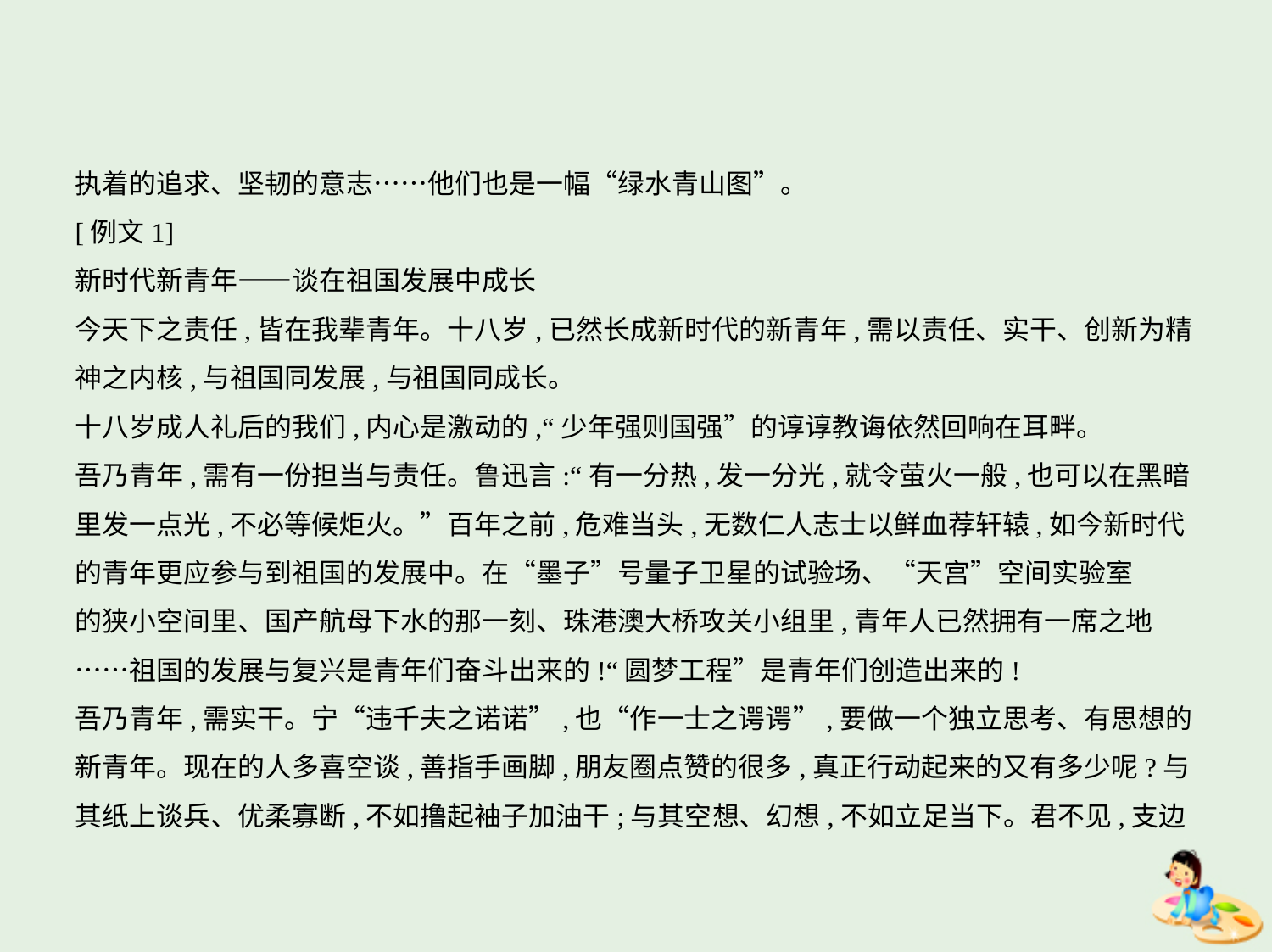

执着的追求、坚韧的意志……他们也是一幅“绿水青山图”。
[例文1]
新时代新青年——谈在祖国发展中成长
今天下之责任,皆在我辈青年。十八岁,已然长成新时代的新青年,需以责任、实干、创新为精
神之内核,与祖国同发展,与祖国同成长。
十八岁成人礼后的我们,内心是激动的,“少年强则国强”的谆谆教诲依然回响在耳畔。
吾乃青年,需有一份担当与责任。鲁迅言:“有一分热,发一分光,就令萤火一般,也可以在黑暗
里发一点光,不必等候炬火。”百年之前,危难当头,无数仁人志士以鲜血荐轩辕,如今新时代
的青年更应参与到祖国的发展中。在“墨子”号量子卫星的试验场、“天宫”空间实验室
的狭小空间里、国产航母下水的那一刻、珠港澳大桥攻关小组里,青年人已然拥有一席之地
……祖国的发展与复兴是青年们奋斗出来的!“圆梦工程”是青年们创造出来的!
吾乃青年,需实干。宁“违千夫之诺诺”,也“作一士之谔谔”,要做一个独立思考、有思想的
新青年。现在的人多喜空谈,善指手画脚,朋友圈点赞的很多,真正行动起来的又有多少呢?与
其纸上谈兵、优柔寡断,不如撸起袖子加油干;与其空想、幻想,不如立足当下。君不见,支边